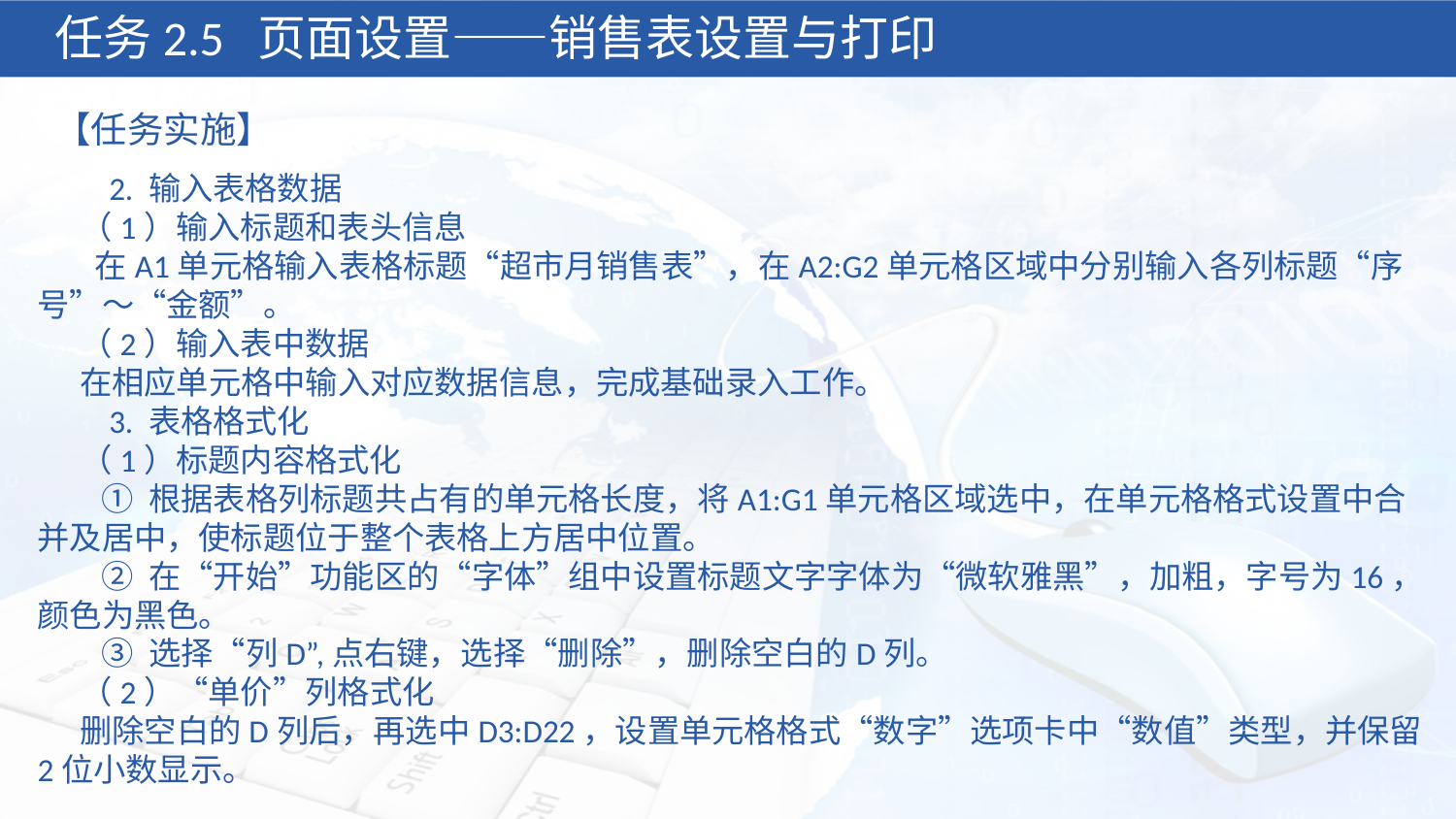

任务2.5  页面设置——销售表设置与打印
【任务实施】
    2. 输入表格数据
（1）输入标题和表头信息
 在A1单元格输入表格标题“超市月销售表”，在A2:G2单元格区域中分别输入各列标题“序号”～“金额”。
（2）输入表中数据
在相应单元格中输入对应数据信息，完成基础录入工作。
    3. 表格格式化
（1）标题内容格式化
   ① 根据表格列标题共占有的单元格长度，将A1:G1单元格区域选中，在单元格格式设置中合并及居中，使标题位于整个表格上方居中位置。
   ② 在“开始”功能区的“字体”组中设置标题文字字体为“微软雅黑”，加粗，字号为16，颜色为黑色。
   ③ 选择“列D”,点右键，选择“删除”，删除空白的D列。
（2）“单价”列格式化
删除空白的D列后，再选中D3:D22，设置单元格格式“数字”选项卡中“数值”类型，并保留2位小数显示。